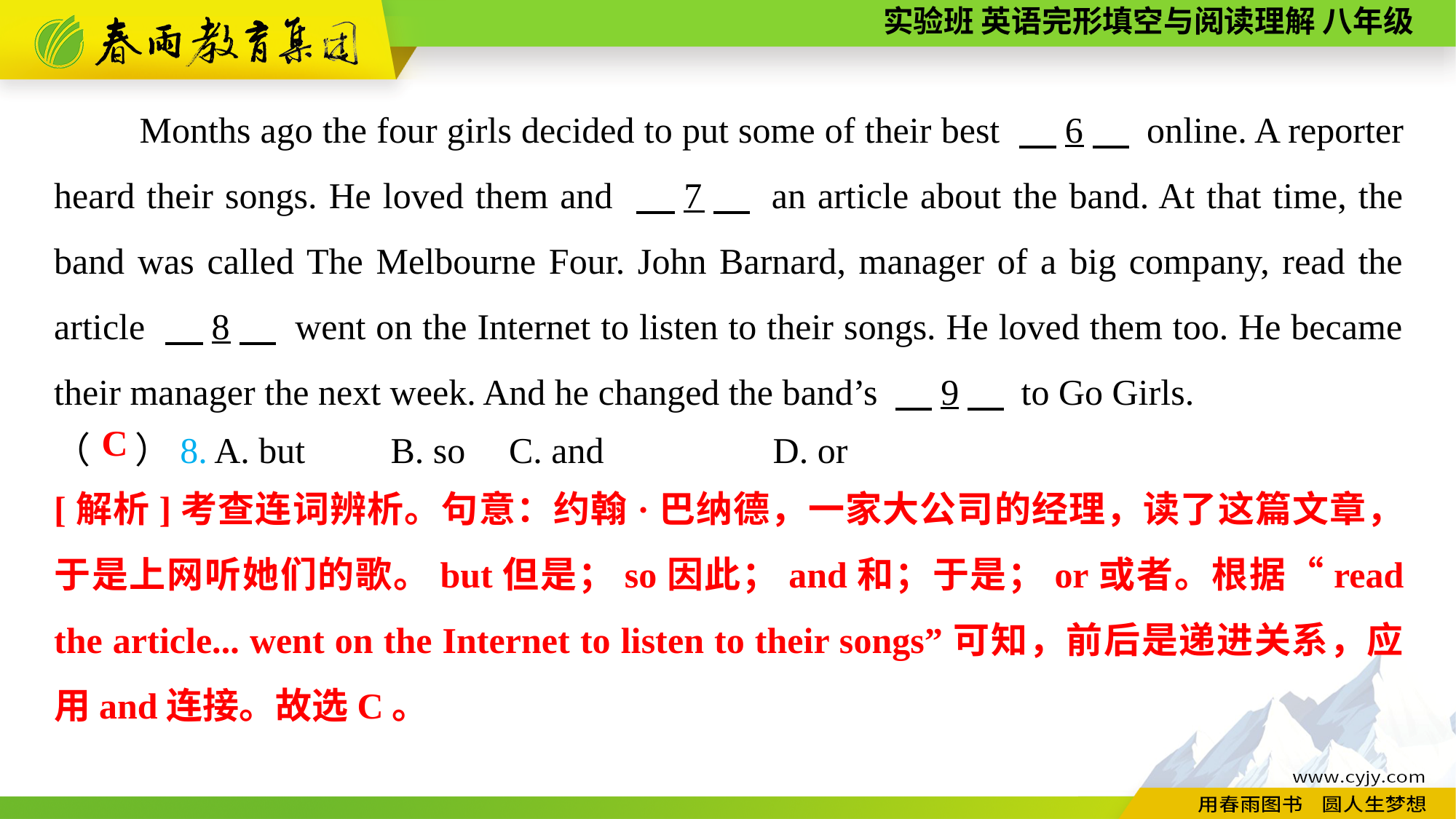

Months ago the four girls decided to put some of their best 　6　 online. A reporter heard their songs. He loved them and 　7　 an article about the band. At that time, the band was called The Melbourne Four. John Barnard, manager of a big company, read the article 　8　 went on the Internet to listen to their songs. He loved them too. He became their manager the next week. And he changed the band’s 　9　 to Go Girls.
（　 ）8. A. but	 B. so	  C. and	       D. or
C
[解析]考查连词辨析。句意：约翰·巴纳德，一家大公司的经理，读了这篇文章，于是上网听她们的歌。but但是；so因此；and和；于是；or或者。根据“read the article... went on the Internet to listen to their songs”可知，前后是递进关系，应用and连接。故选C。